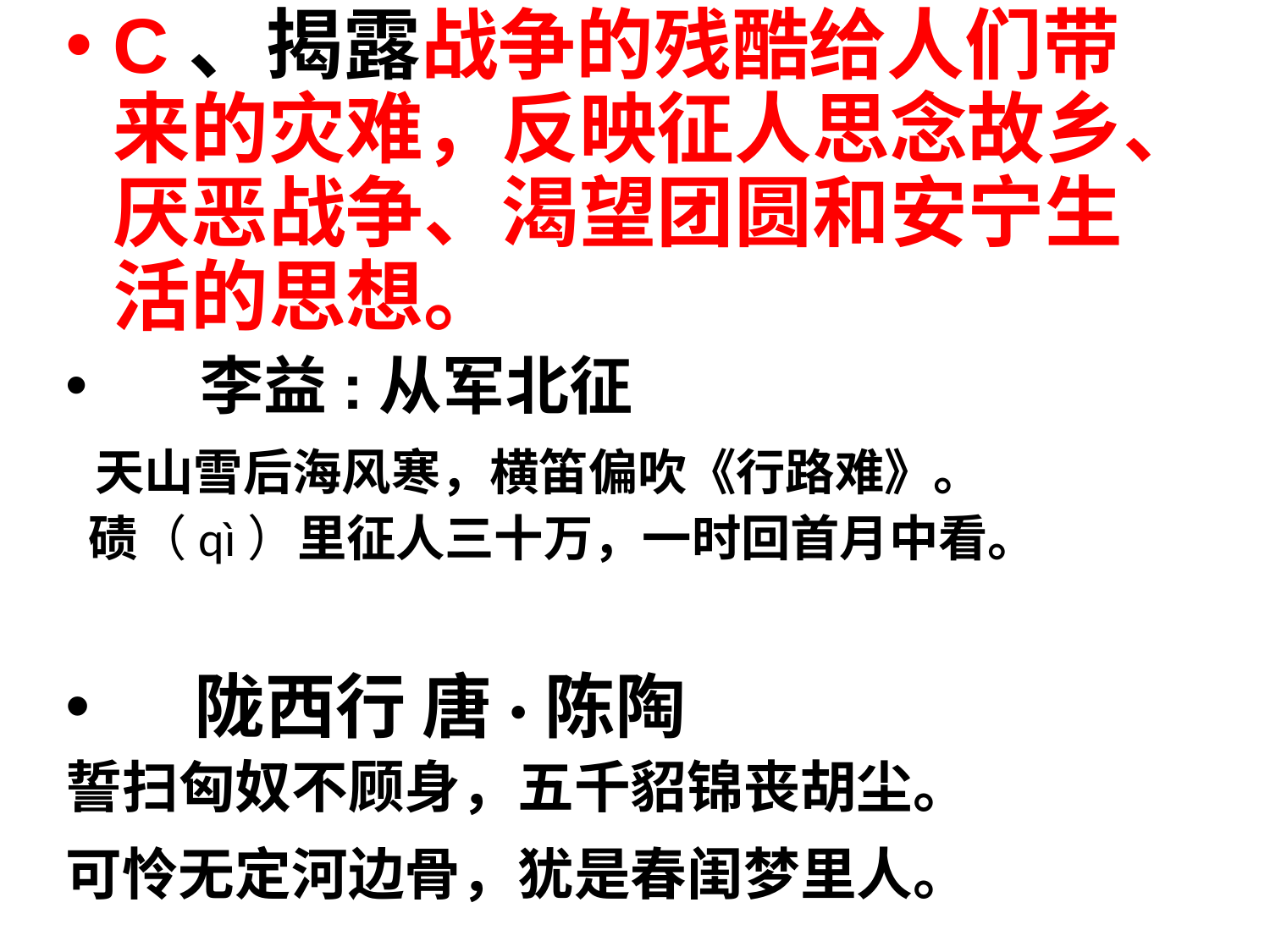

C、揭露战争的残酷给人们带来的灾难，反映征人思念故乡、厌恶战争、渴望团圆和安宁生活的思想。
     李益:从军北征
 天山雪后海风寒，横笛偏吹《行路难》。
 碛（qì）里征人三十万，一时回首月中看。

    陇西行 唐·陈陶
誓扫匈奴不顾身，五千貂锦丧胡尘。
可怜无定河边骨，犹是春闺梦里人。